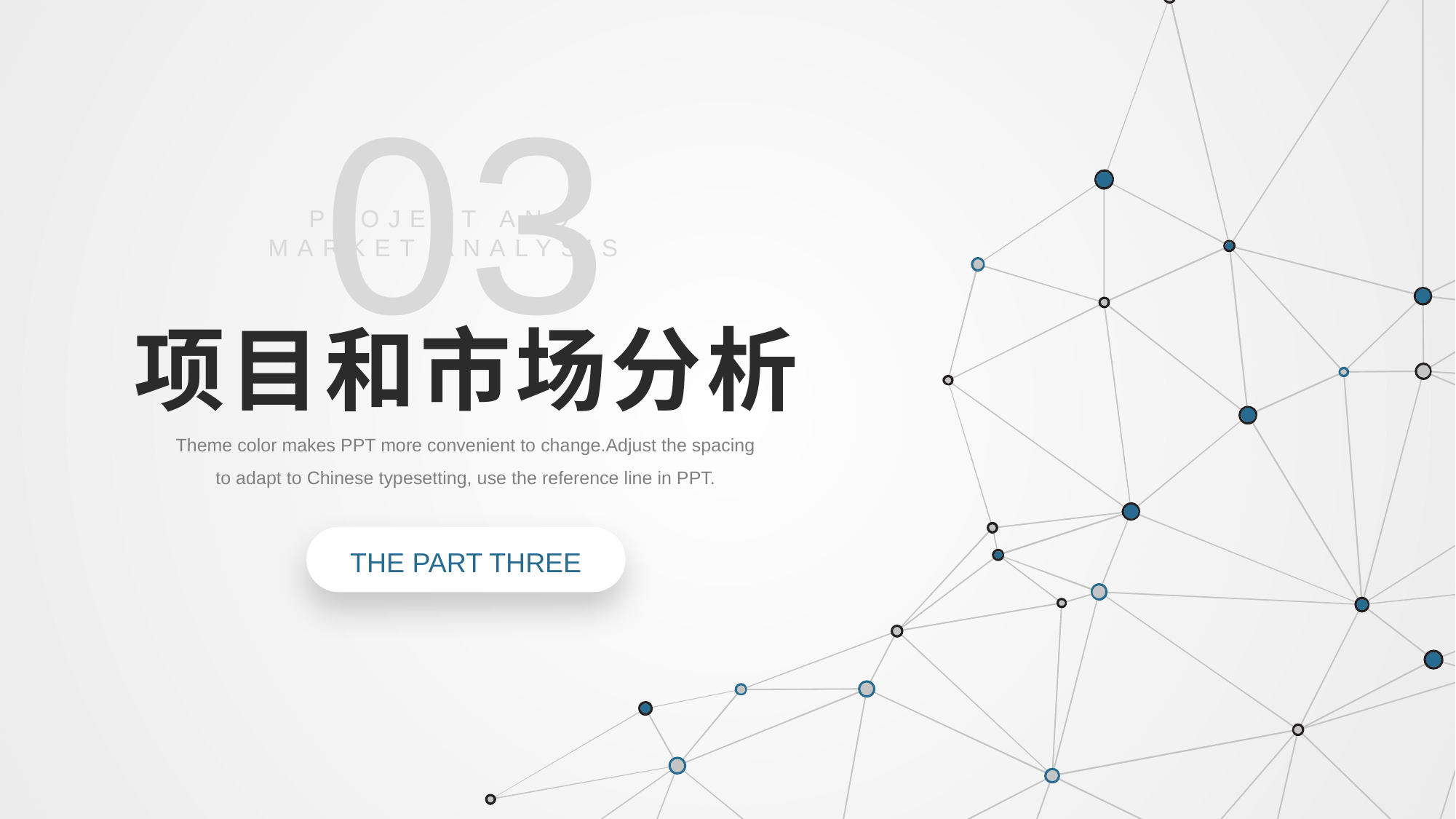

03
PROJECT AND MARKET ANALYSIS
项目和市场分析
Theme color makes PPT more convenient to change.Adjust the spacing to adapt to Chinese typesetting, use the reference line in PPT.

THE PART THREE